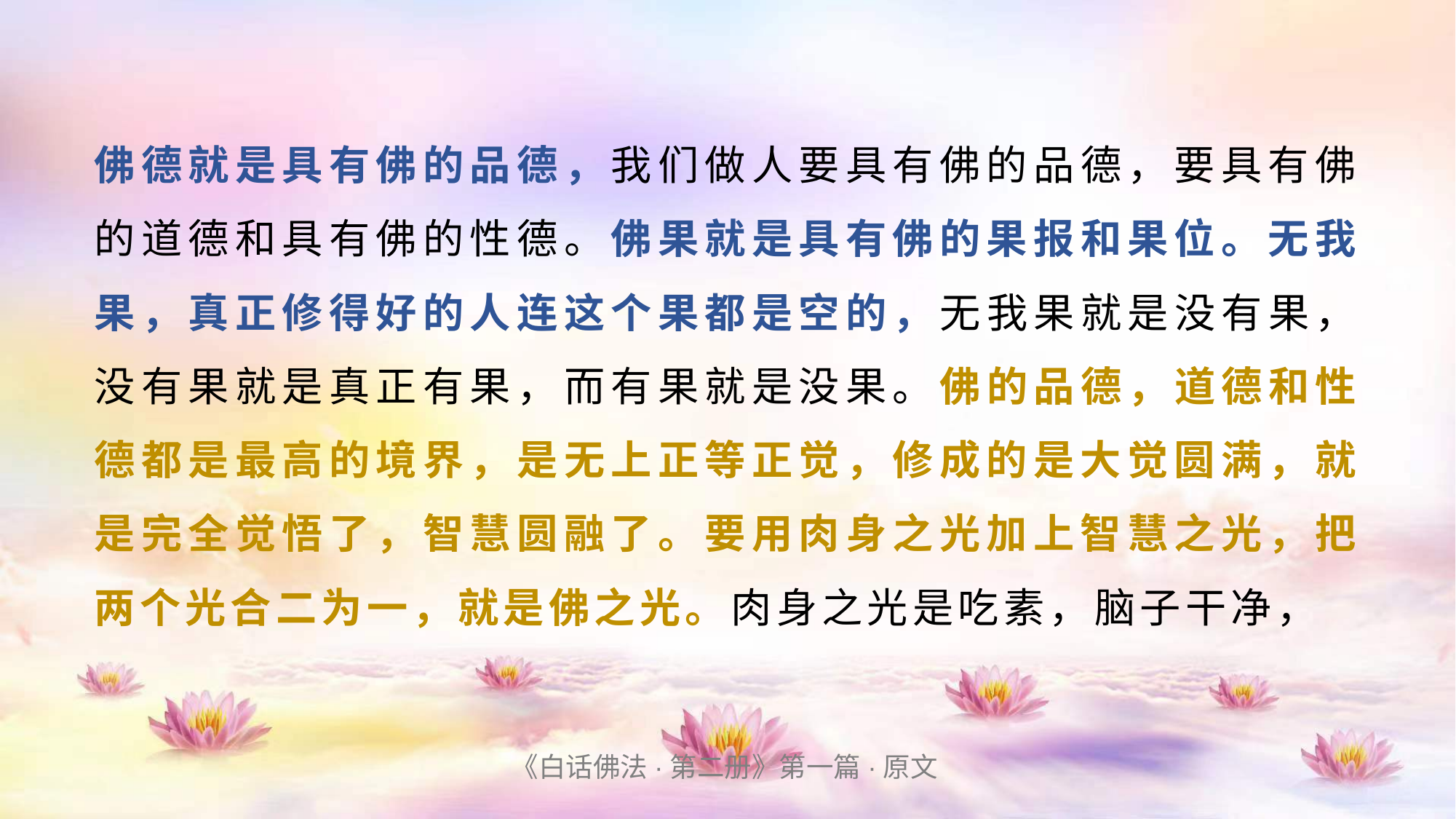

# 佛德就是具有佛的品德，我们做人要具有佛的品德，要具有佛的道德和具有佛的性德。佛果就是具有佛的果报和果位。无我果，真正修得好的人连这个果都是空的，无我果就是没有果，没有果就是真正有果，而有果就是没果。佛的品德，道德和性德都是最高的境界，是无上正等正觉，修成的是大觉圆满，就是完全觉悟了，智慧圆融了。要用肉身之光加上智慧之光，把两个光合二为一，就是佛之光。肉身之光是吃素，脑子干净，
《白话佛法·第二册》第一篇·原文